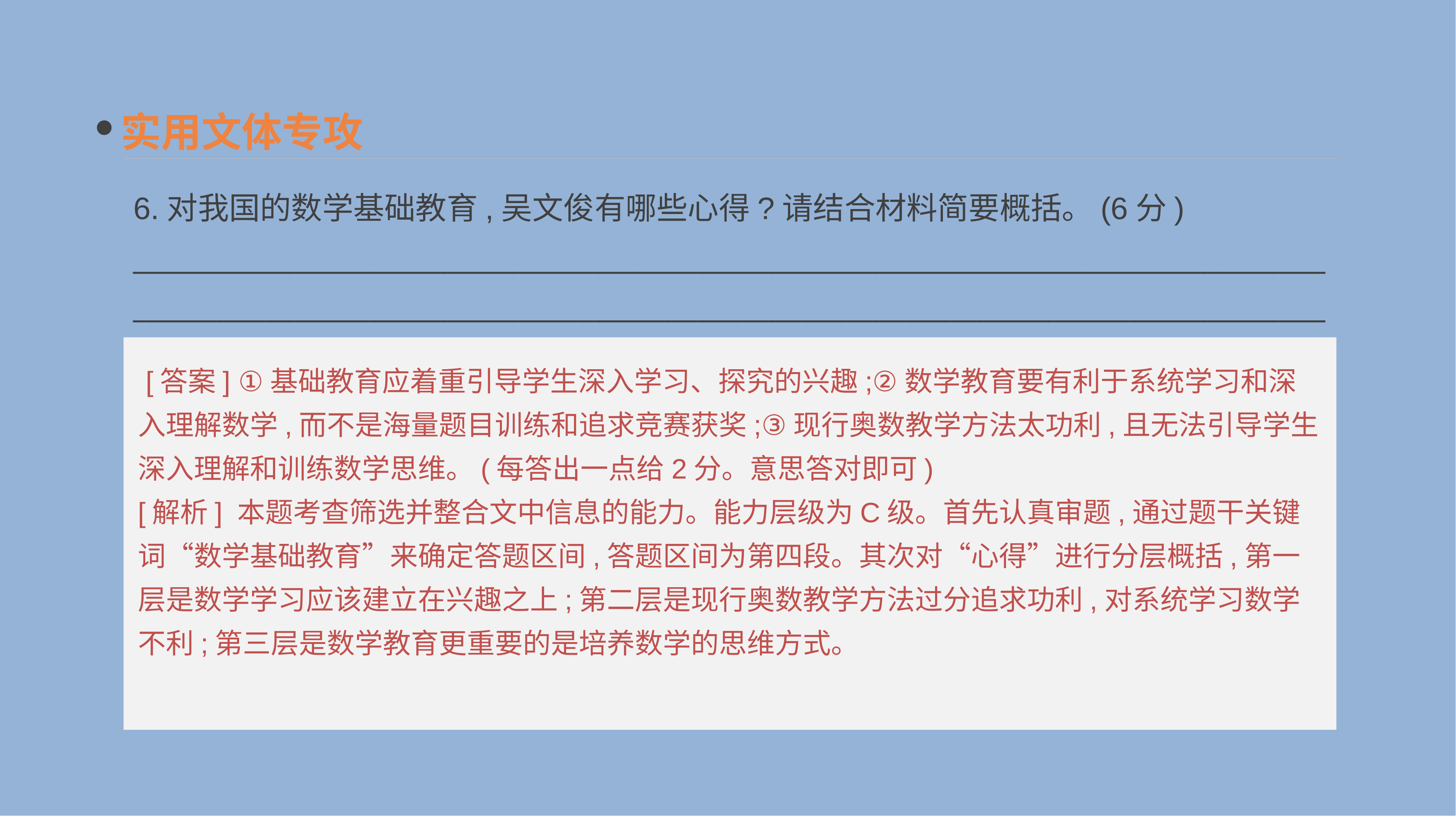

实用文体专攻

6.对我国的数学基础教育,吴文俊有哪些心得?请结合材料简要概括。(6分)
__________________________________________________________________________________________________________________________________________________________________________

 [答案] ①基础教育应着重引导学生深入学习、探究的兴趣;②数学教育要有利于系统学习和深入理解数学,而不是海量题目训练和追求竞赛获奖;③现行奥数教学方法太功利,且无法引导学生深入理解和训练数学思维。(每答出一点给2分。意思答对即可)
[解析] 本题考查筛选并整合文中信息的能力。能力层级为C级。首先认真审题,通过题干关键词“数学基础教育”来确定答题区间,答题区间为第四段。其次对“心得”进行分层概括,第一层是数学学习应该建立在兴趣之上;第二层是现行奥数教学方法过分追求功利,对系统学习数学不利;第三层是数学教育更重要的是培养数学的思维方式。